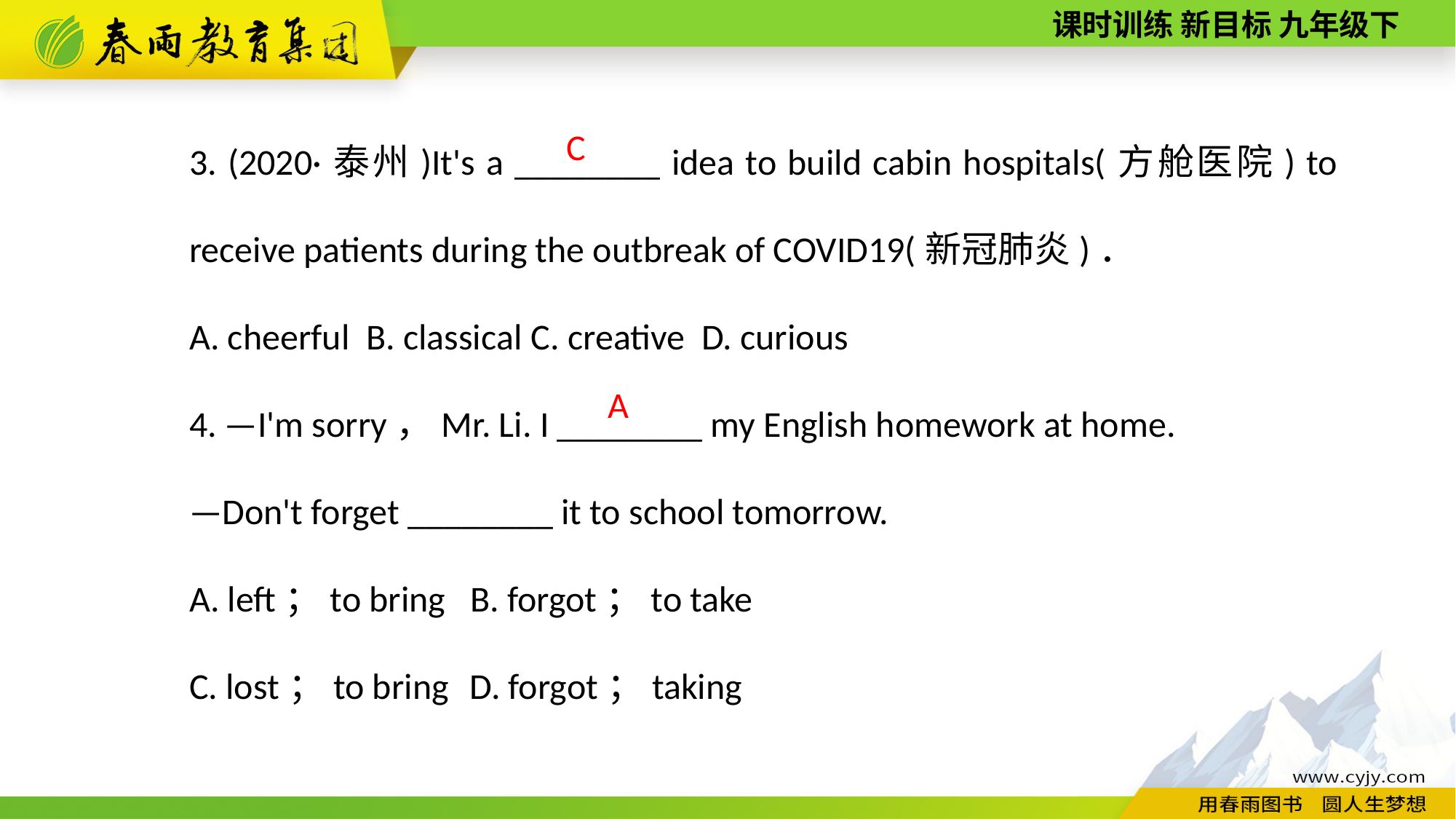

3. (2020·泰州)It's a ________ idea to build cabin hospitals(方舱医院) to receive patients during the outbreak of COVID­19(新冠肺炎)．
A. cheerful  B. classical  C. creative  D. curious
4. —I'm sorry，Mr. Li. I ________ my English homework at home.
—Don't forget ________ it to school tomorrow.
A. left；to bring   B. forgot；to take
C. lost；to bring   D. forgot；taking
C
A